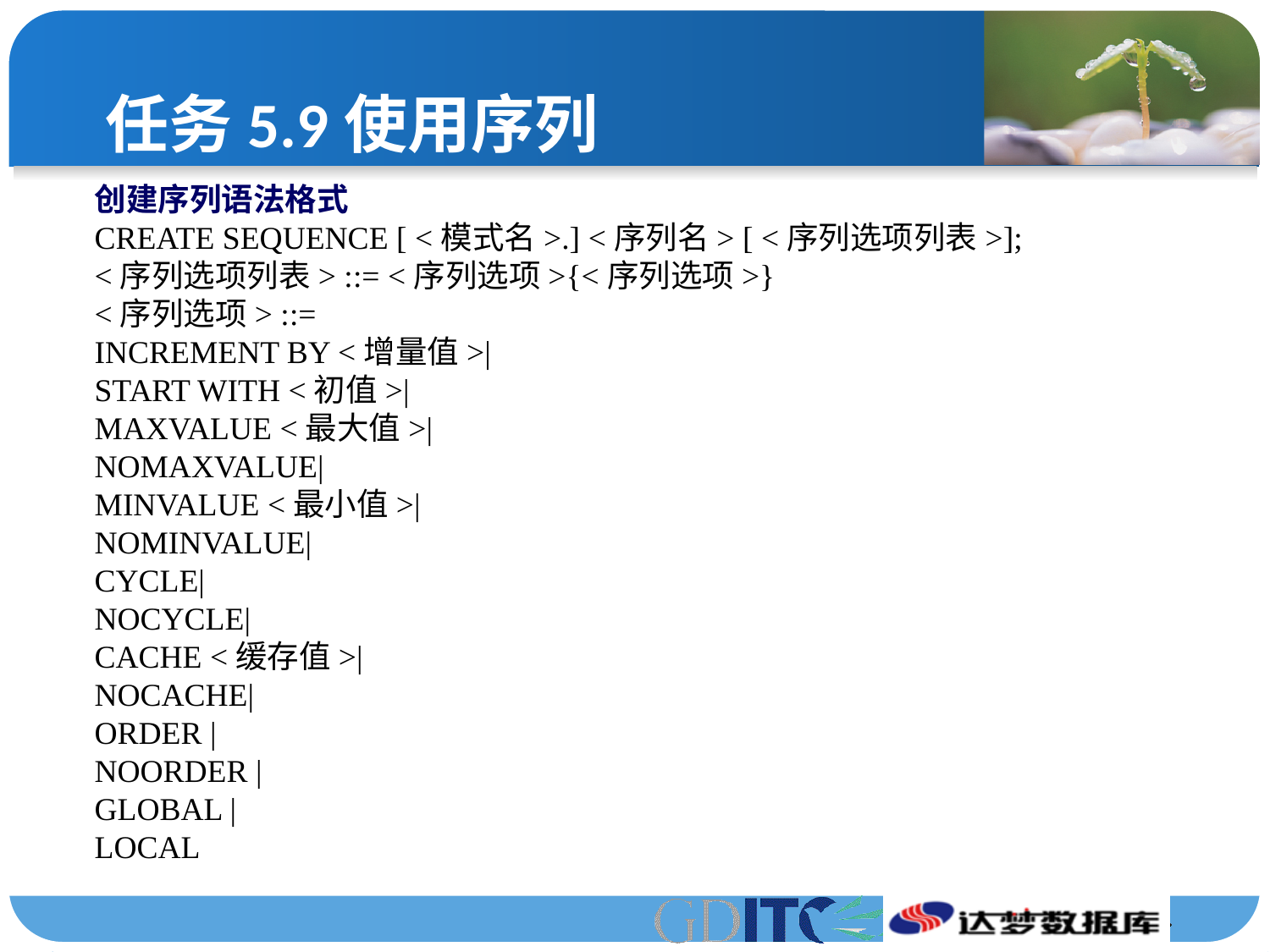

# 任务5.9使用序列
创建序列语法格式
CREATE SEQUENCE [ <模式名>.] <序列名> [ <序列选项列表>];
<序列选项列表> ::= <序列选项>{<序列选项>}
<序列选项> ::=
INCREMENT BY <增量值>|
START WITH <初值>|
MAXVALUE <最大值>|
NOMAXVALUE|
MINVALUE <最小值>|
NOMINVALUE|
CYCLE|
NOCYCLE|
CACHE <缓存值>|
NOCACHE|
ORDER |
NOORDER |
GLOBAL |
LOCAL